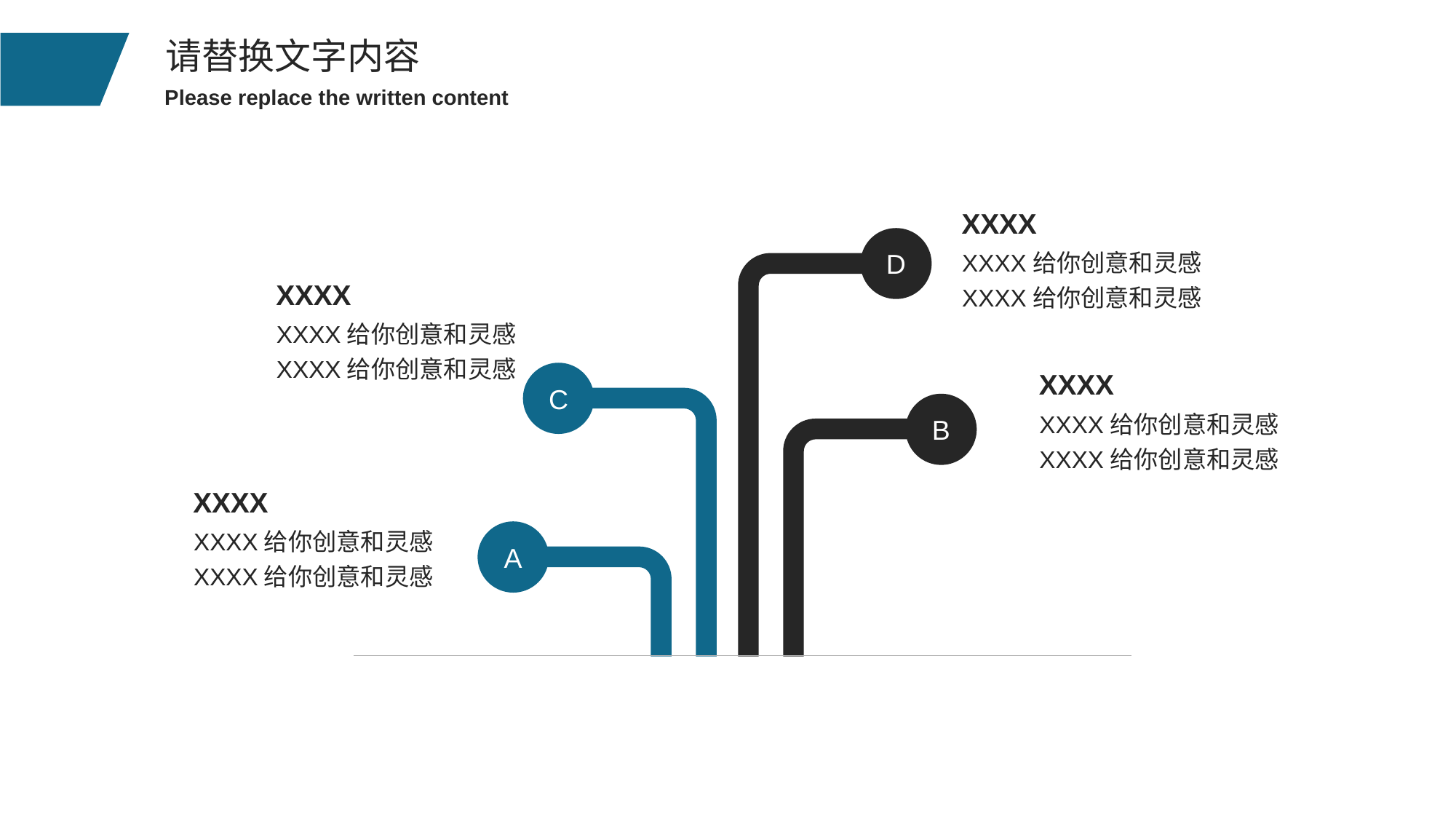

XXXX
D

C

B

A

XXXX给你创意和灵感XXXX给你创意和灵感
XXXX
XXXX给你创意和灵感XXXX给你创意和灵感
XXXX
XXXX给你创意和灵感XXXX给你创意和灵感
XXXX
XXXX给你创意和灵感XXXX给你创意和灵感